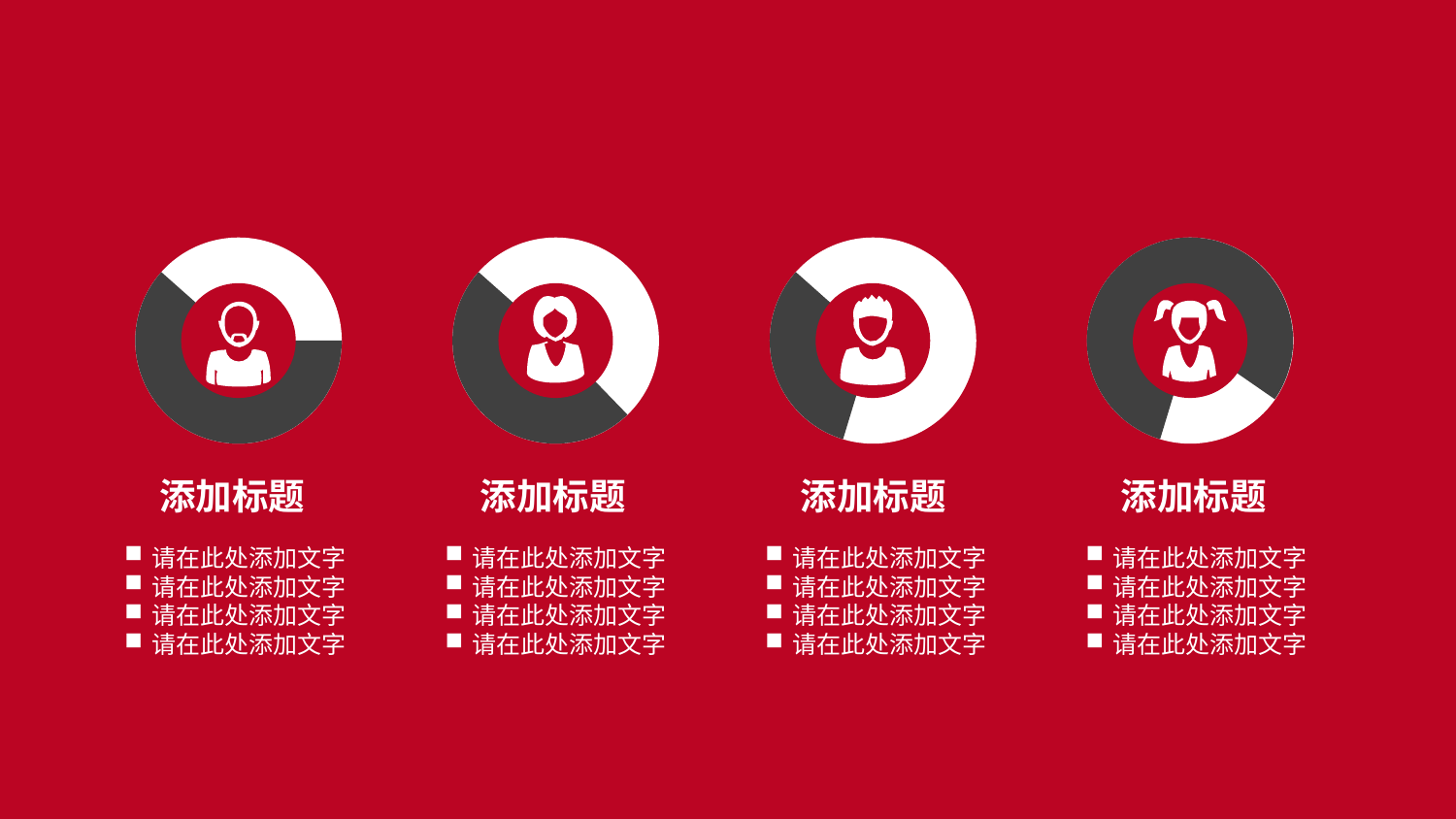

添加标题
请在此处添加文字
请在此处添加文字
请在此处添加文字
请在此处添加文字

添加标题
请在此处添加文字
请在此处添加文字
请在此处添加文字
请在此处添加文字

添加标题
请在此处添加文字
请在此处添加文字
请在此处添加文字
请在此处添加文字

添加标题
请在此处添加文字
请在此处添加文字
请在此处添加文字
请在此处添加文字